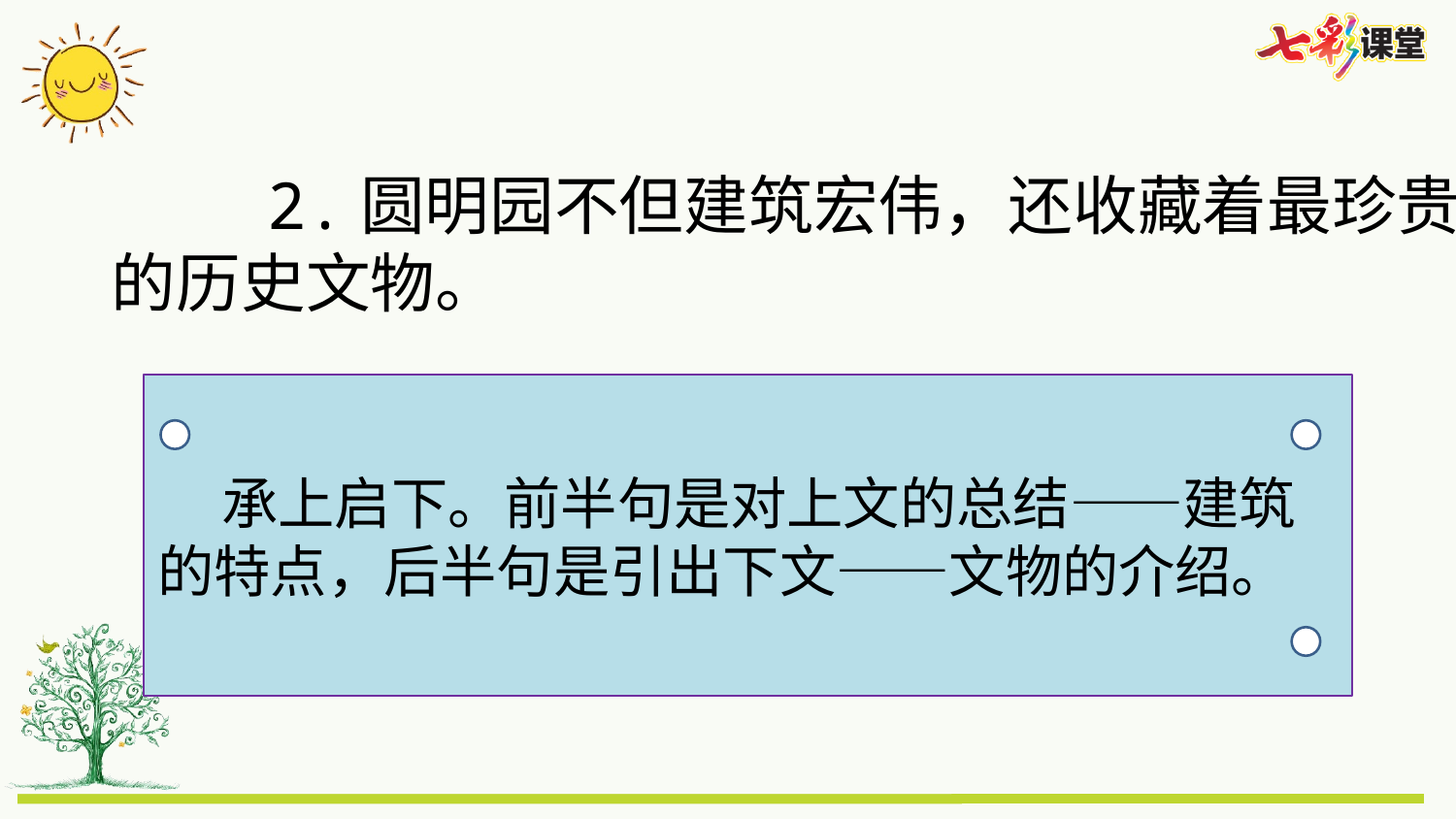

2.圆明园不但建筑宏伟，还收藏着最珍贵的历史文物。
    承上启下。前半句是对上文的总结——建筑的特点，后半句是引出下文——文物的介绍。